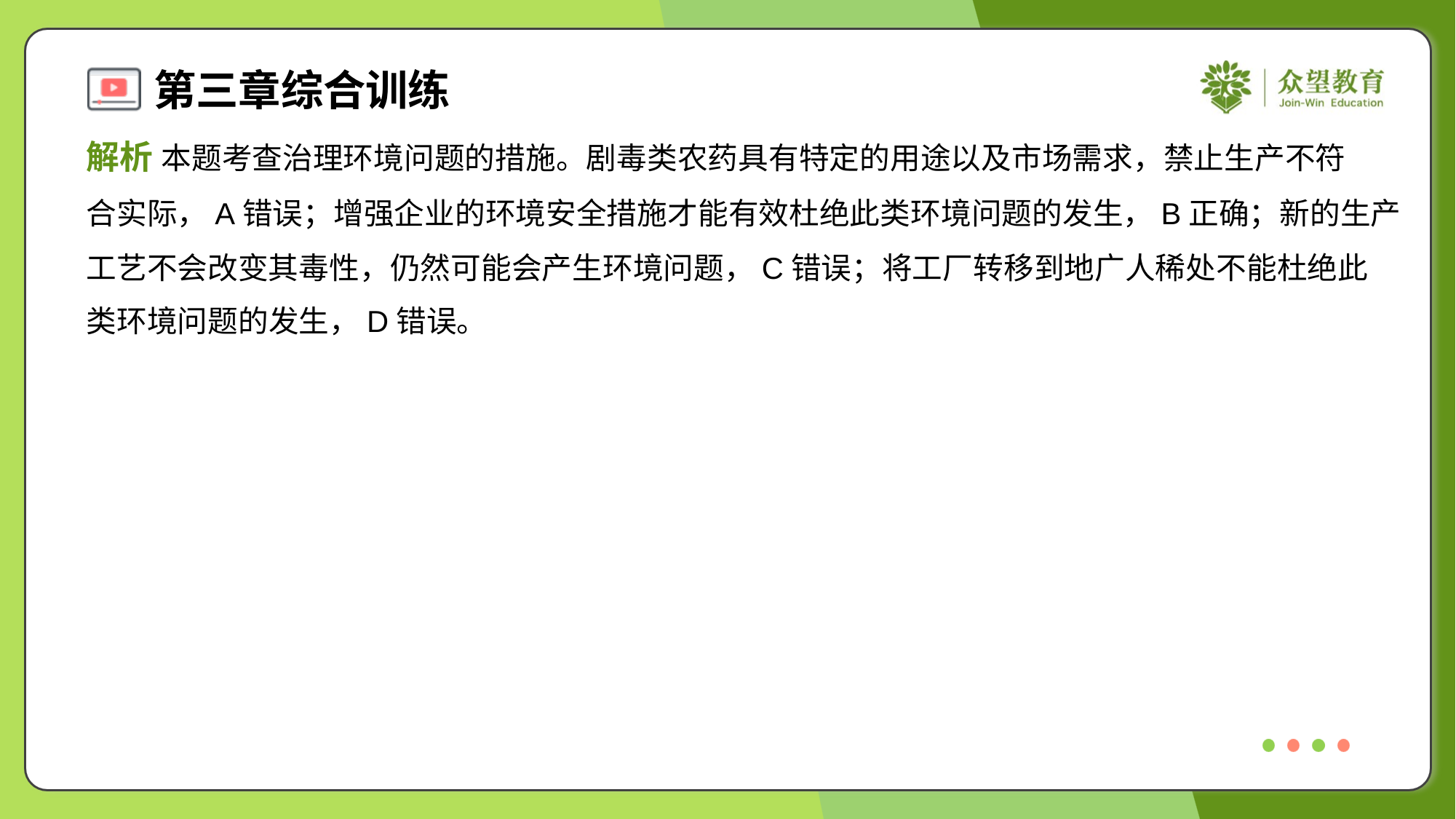

解析 本题考查治理环境问题的措施。剧毒类农药具有特定的用途以及市场需求，禁止生产不符
合实际，A错误；增强企业的环境安全措施才能有效杜绝此类环境问题的发生，B正确；新的生产
工艺不会改变其毒性，仍然可能会产生环境问题，C错误；将工厂转移到地广人稀处不能杜绝此
类环境问题的发生，D错误。